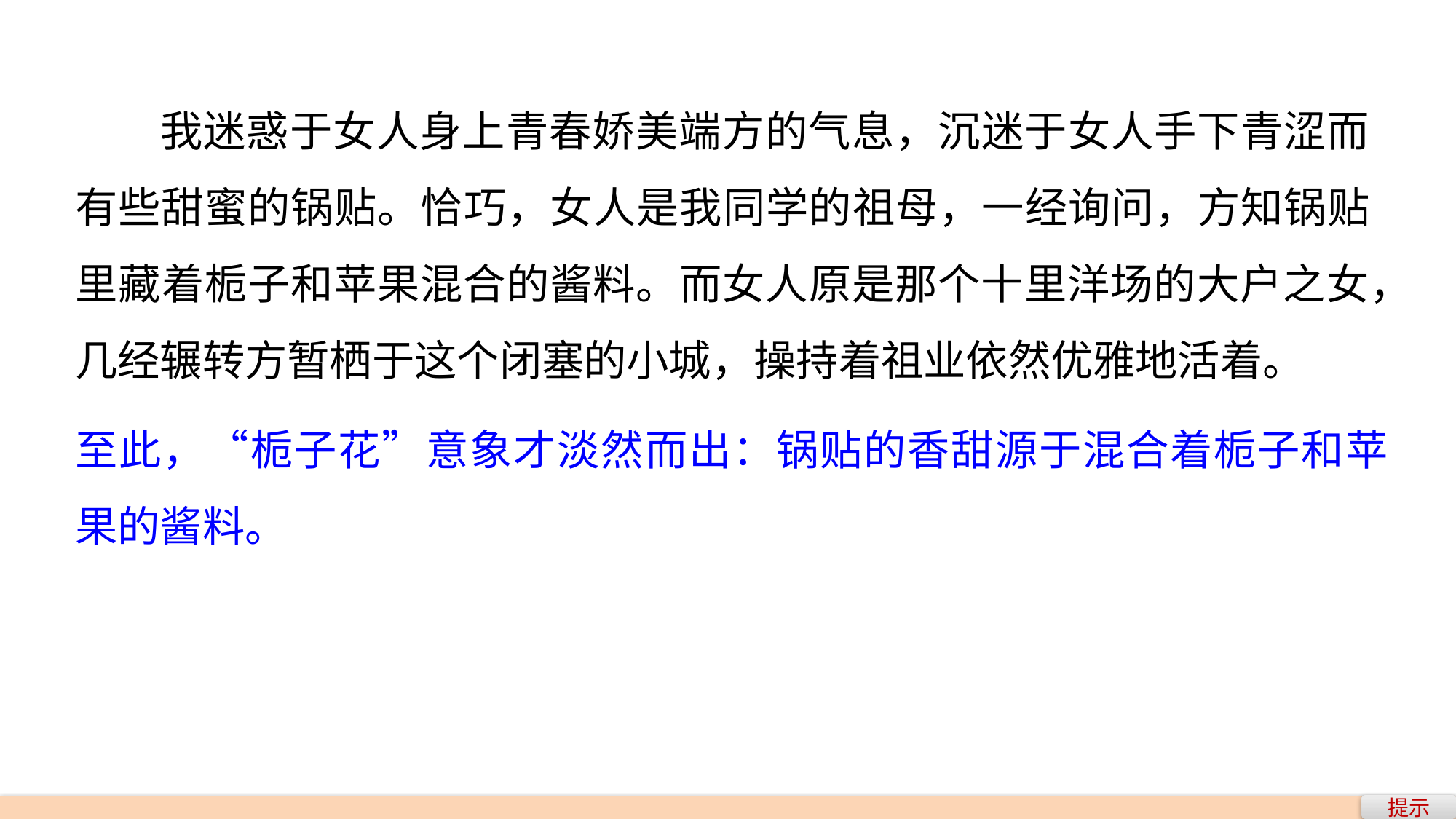

我迷惑于女人身上青春娇美端方的气息，沉迷于女人手下青涩而有些甜蜜的锅贴。恰巧，女人是我同学的祖母，一经询问，方知锅贴里藏着栀子和苹果混合的酱料。而女人原是那个十里洋场的大户之女，几经辗转方暂栖于这个闭塞的小城，操持着祖业依然优雅地活着。
至此，“栀子花”意象才淡然而出：锅贴的香甜源于混合着栀子和苹果的酱料。
提示